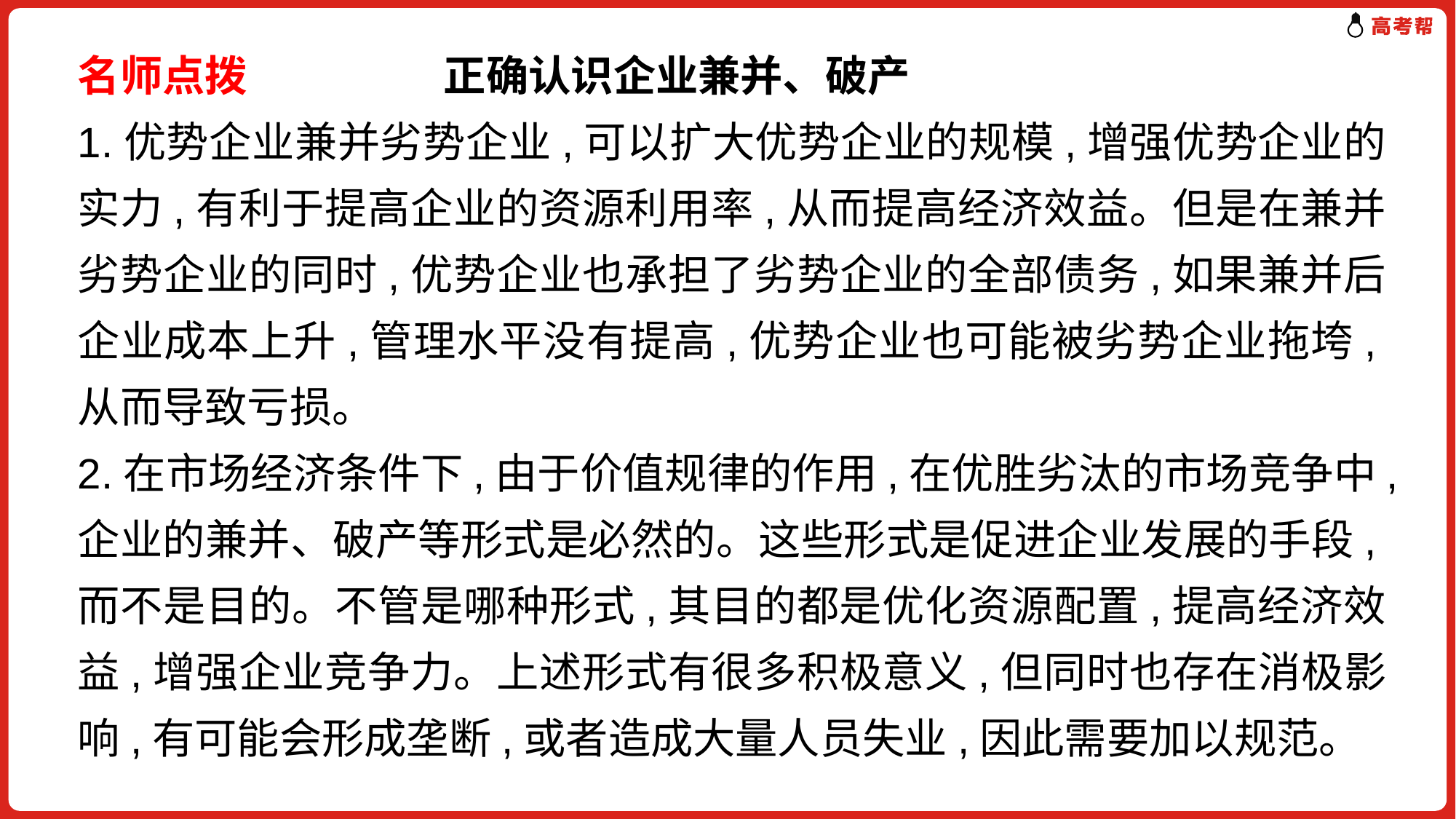

名师点拨　                正确认识企业兼并、破产
1.优势企业兼并劣势企业,可以扩大优势企业的规模,增强优势企业的实力,有利于提高企业的资源利用率,从而提高经济效益。但是在兼并劣势企业的同时,优势企业也承担了劣势企业的全部债务,如果兼并后企业成本上升,管理水平没有提高,优势企业也可能被劣势企业拖垮,从而导致亏损。
2.在市场经济条件下,由于价值规律的作用,在优胜劣汰的市场竞争中,企业的兼并、破产等形式是必然的。这些形式是促进企业发展的手段,而不是目的。不管是哪种形式,其目的都是优化资源配置,提高经济效益,增强企业竞争力。上述形式有很多积极意义,但同时也存在消极影响,有可能会形成垄断,或者造成大量人员失业,因此需要加以规范。